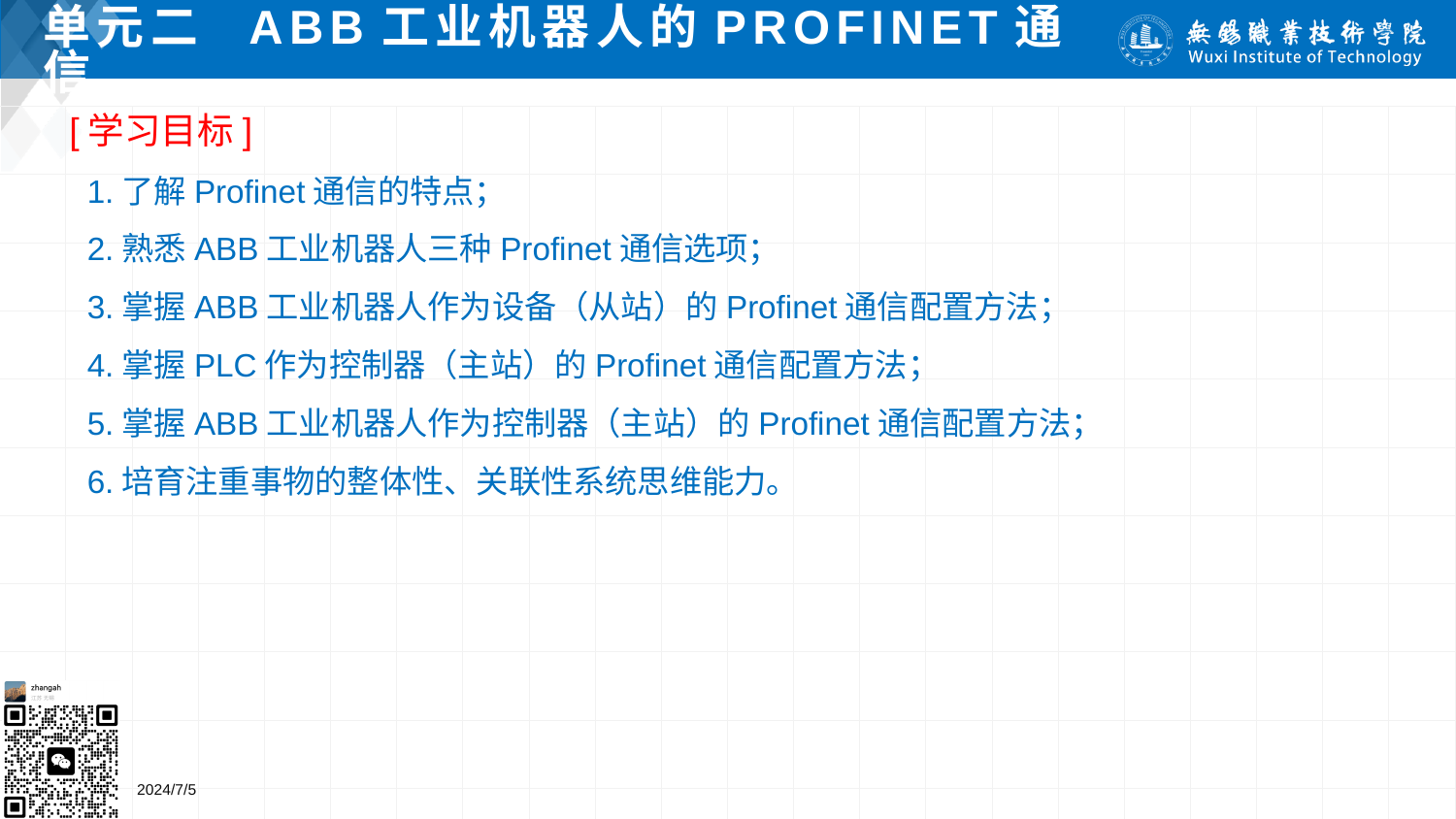

# 单元二  ABB工业机器人的Profinet通信
[学习目标]
  1.了解Profinet通信的特点；
  2.熟悉ABB工业机器人三种Profinet通信选项；
  3.掌握ABB工业机器人作为设备（从站）的Profinet通信配置方法；
  4.掌握PLC作为控制器（主站）的Profinet通信配置方法；
  5.掌握ABB工业机器人作为控制器（主站）的Profinet通信配置方法；
  6.培育注重事物的整体性、关联性系统思维能力。
2024/7/5